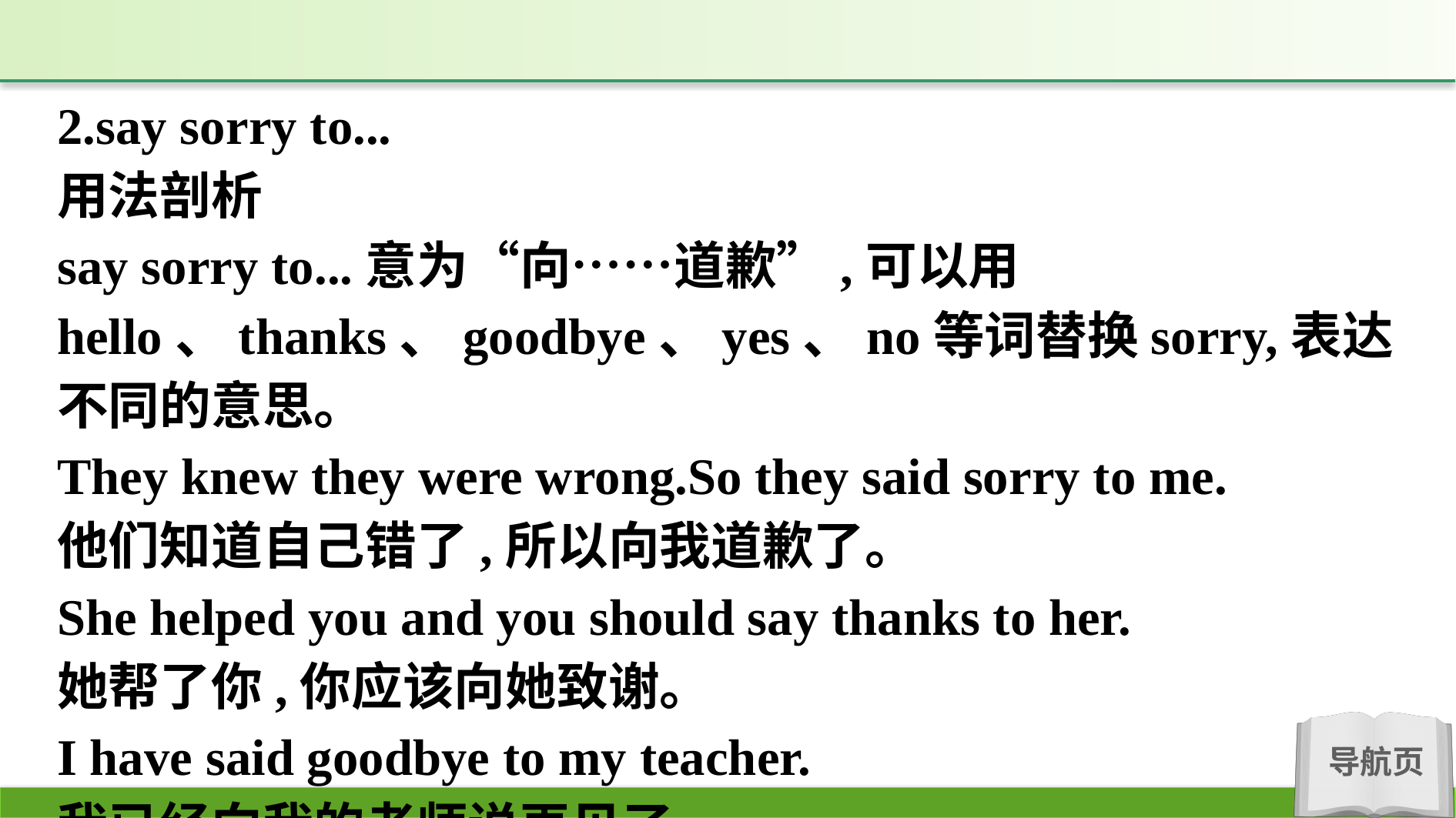

2.say sorry to...
用法剖析
say sorry to...意为“向……道歉”,可以用hello、thanks、goodbye、yes、no等词替换sorry,表达不同的意思。
They knew they were wrong.So they said sorry to me.
他们知道自己错了,所以向我道歉了。
She helped you and you should say thanks to her.
她帮了你,你应该向她致谢。
I have said goodbye to my teacher.
我已经向我的老师说再见了。